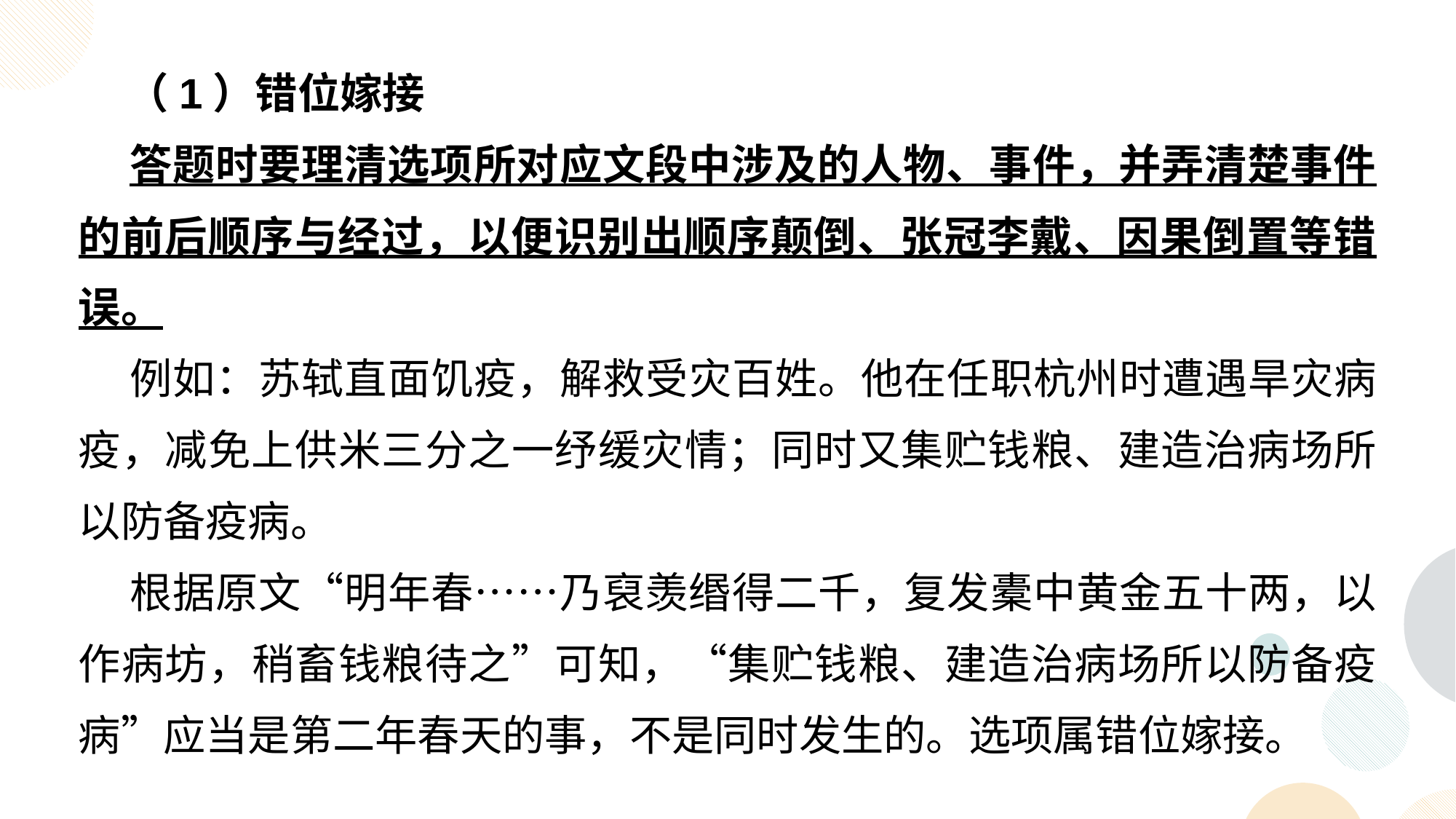

（1）错位嫁接
    答题时要理清选项所对应文段中涉及的人物、事件，并弄清楚事件的前后顺序与经过，以便识别出顺序颠倒、张冠李戴、因果倒置等错误。
    例如：苏轼直面饥疫，解救受灾百姓。他在任职杭州时遭遇旱灾病疫，减免上供米三分之一纾缓灾情；同时又集贮钱粮、建造治病场所以防备疫病。
    根据原文“明年春……乃裒羡缗得二千，复发橐中黄金五十两，以作病坊，稍畜钱粮待之”可知，“集贮钱粮、建造治病场所以防备疫病”应当是第二年春天的事，不是同时发生的。选项属错位嫁接。